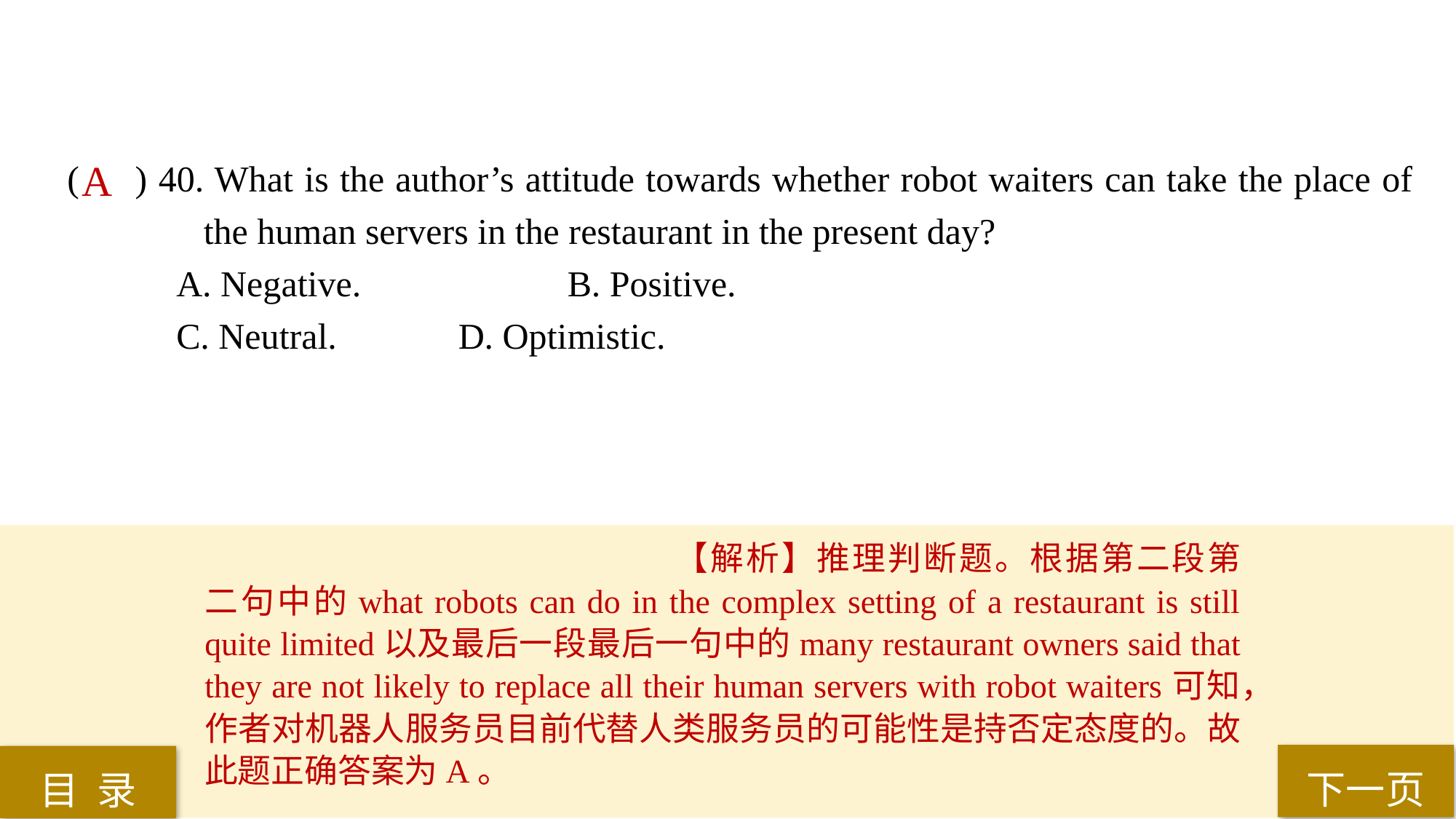

(     ) 40. What is the author’s attitude towards whether robot waiters can take the place of 	   the human servers in the restaurant in the present day?
A. Negative. 		 B. Positive.
C. Neutral.		 D. Optimistic.
A
【解析】推理判断题。根据第二段第二句中的what robots can do in the complex setting of a restaurant is still quite limited以及最后一段最后一句中的many restaurant owners said that they are not likely to replace all their human servers with robot waiters可知，作者对机器人服务员目前代替人类服务员的可能性是持否定态度的。故此题正确答案为A。